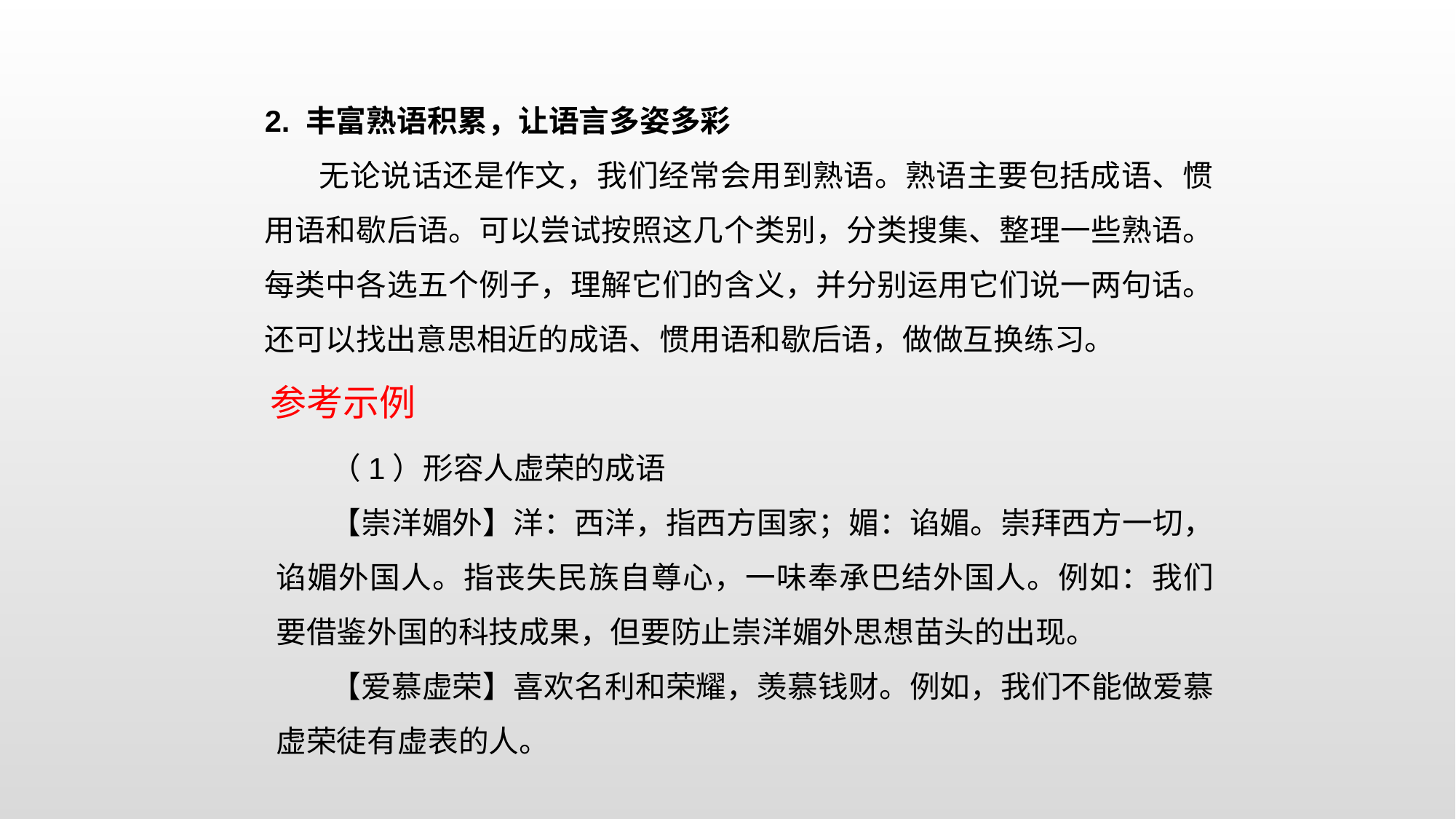

2. 丰富熟语积累，让语言多姿多彩
无论说话还是作文，我们经常会用到熟语。熟语主要包括成语、惯用语和歇后语。可以尝试按照这几个类别，分类搜集、整理一些熟语。每类中各选五个例子，理解它们的含义，并分别运用它们说一两句话。还可以找出意思相近的成语、惯用语和歇后语，做做互换练习。
参考示例
（1）形容人虚荣的成语
【崇洋媚外】洋：西洋，指西方国家；媚：谄媚。崇拜西方一切，谄媚外国人。指丧失民族自尊心，一味奉承巴结外国人。例如：我们要借鉴外国的科技成果，但要防止崇洋媚外思想苗头的出现。
【爱慕虚荣】喜欢名利和荣耀，羡慕钱财。例如，我们不能做爱慕虚荣徒有虚表的人。